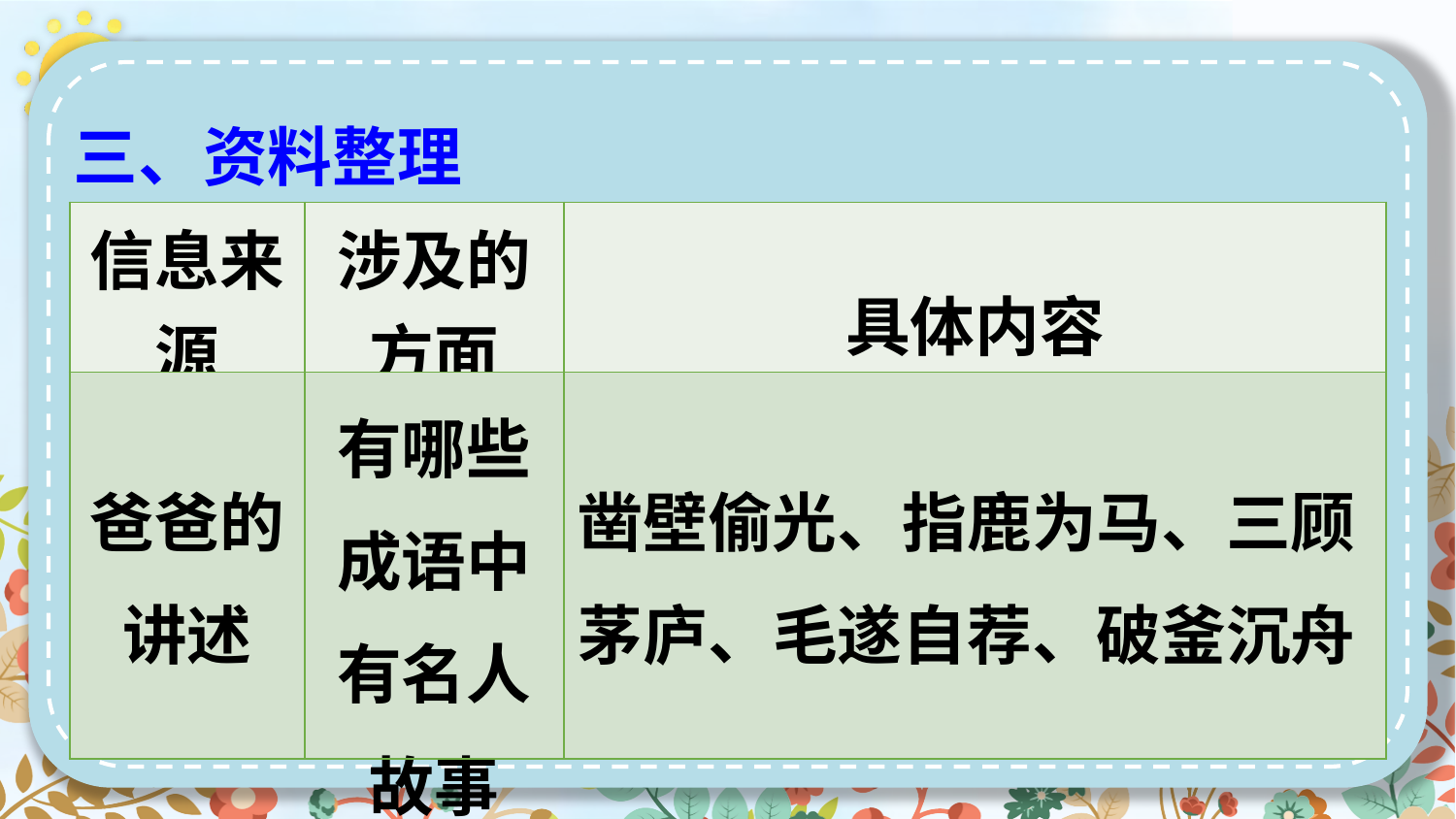

三、资料整理
| 信息来源 | 涉及的方面 | 具体内容 |
| --- | --- | --- |
| 爸爸的讲述 | 有哪些成语中有名人故事 | 凿壁偷光、指鹿为马、三顾茅庐、毛遂自荐、破釜沉舟 |